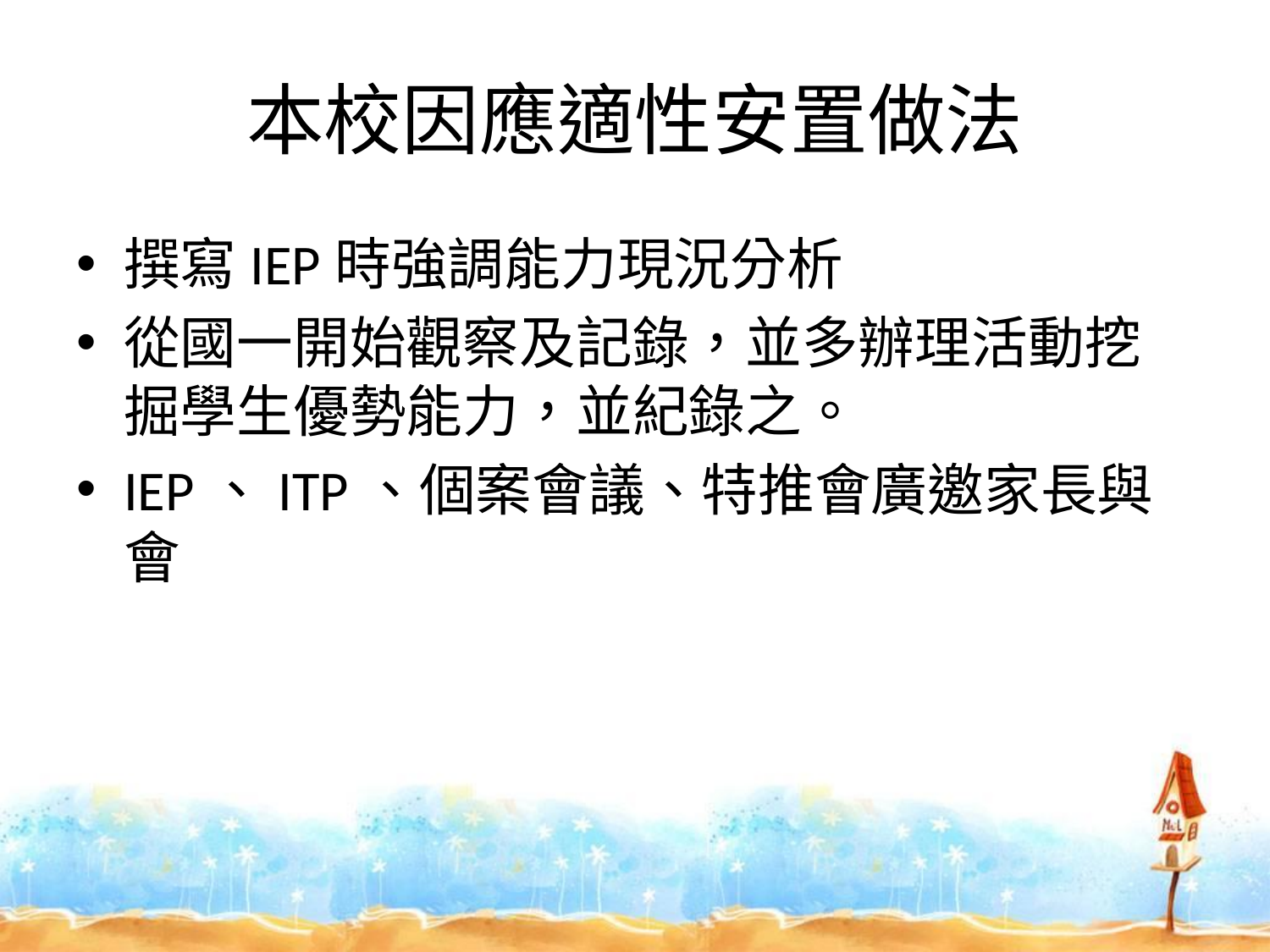

# 本校因應適性安置做法
撰寫IEP時強調能力現況分析
從國一開始觀察及記錄，並多辦理活動挖掘學生優勢能力，並紀錄之。
IEP、ITP、個案會議、特推會廣邀家長與會